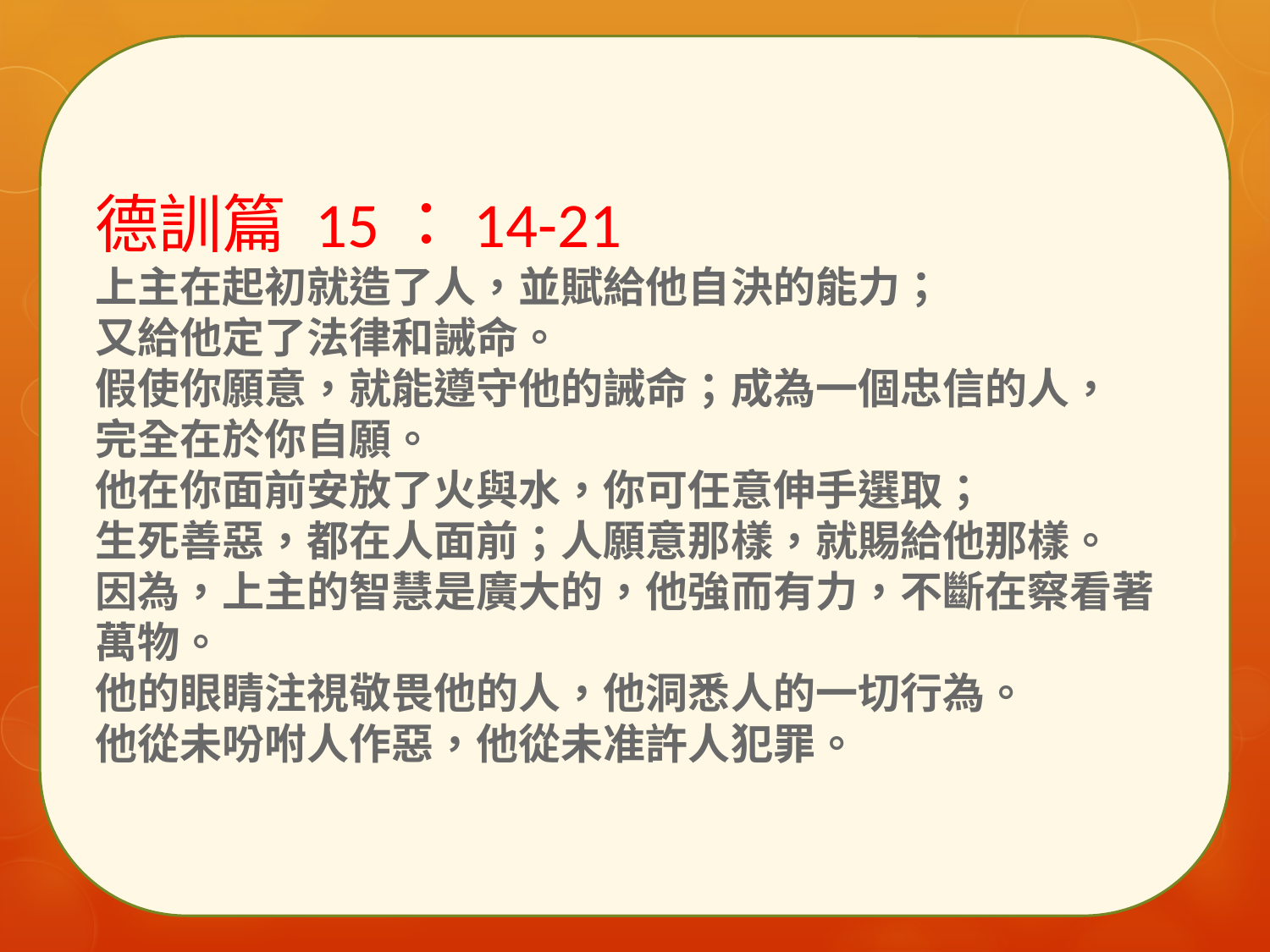

德訓篇 15：14-21
上主在起初就造了人，並賦給他自決的能力；
又給他定了法律和誡命。
假使你願意，就能遵守他的誡命；成為一個忠信的人，
完全在於你自願。
他在你面前安放了火與水，你可任意伸手選取；
生死善惡，都在人面前；人願意那樣，就賜給他那樣。
因為，上主的智慧是廣大的，他強而有力，不斷在察看著萬物。
他的眼睛注視敬畏他的人，他洞悉人的一切行為。
他從未吩咐人作惡，他從未准許人犯罪。